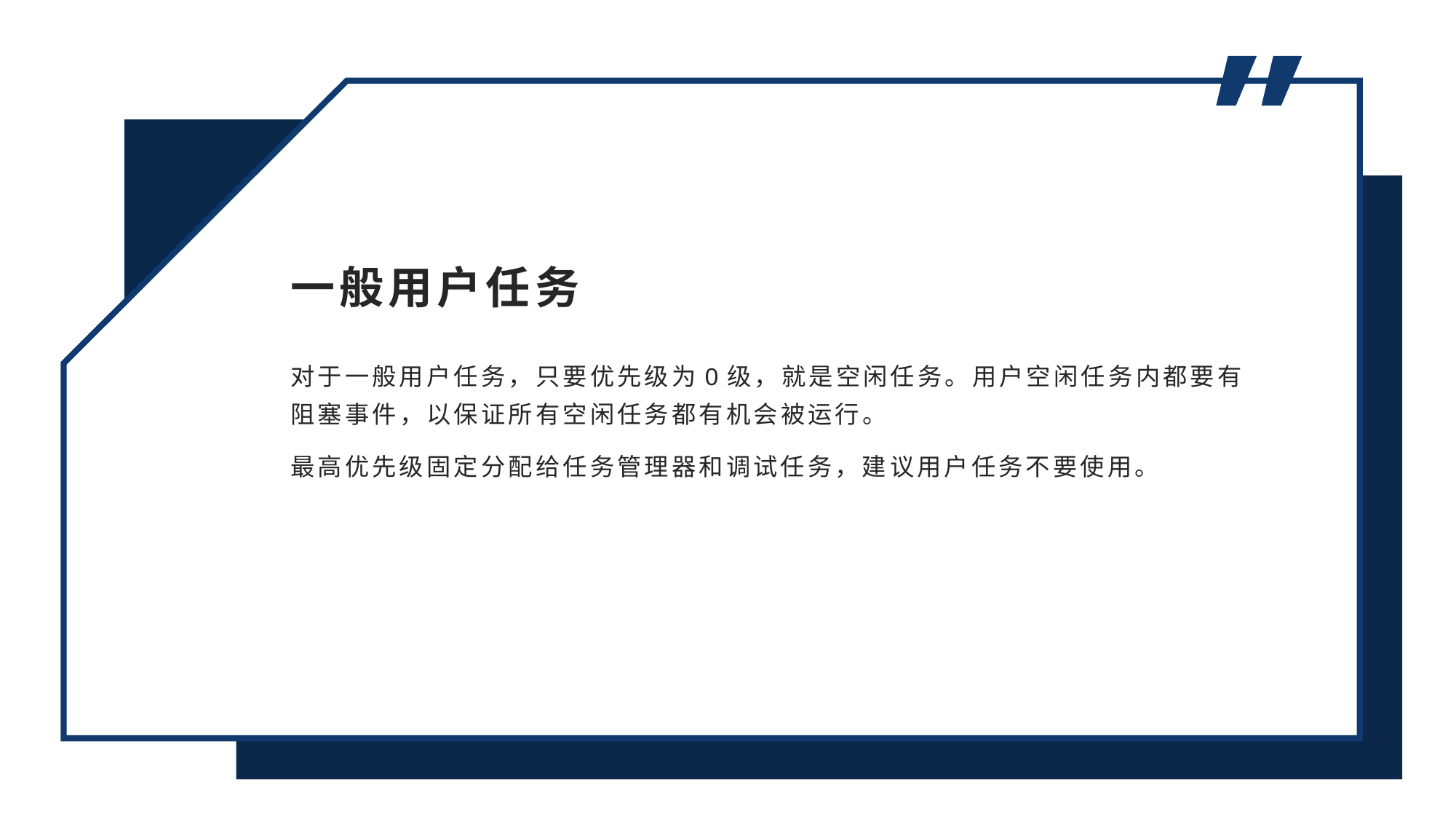

一般用户任务
对于一般用户任务，只要优先级为0级，就是空闲任务。用户空闲任务内都要有阻塞事件，以保证所有空闲任务都有机会被运行。
最高优先级固定分配给任务管理器和调试任务，建议用户任务不要使用。